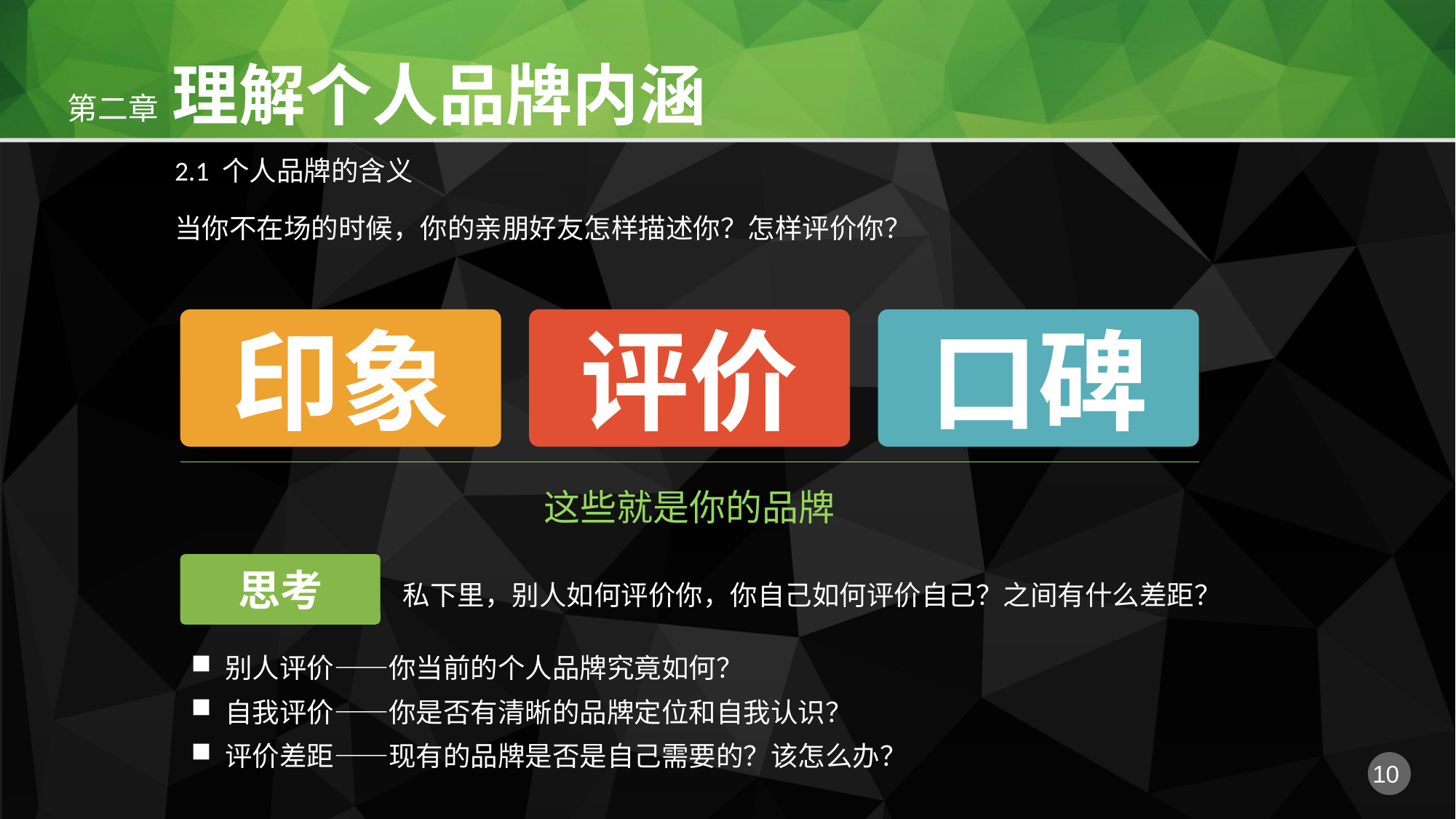

2.1 个人品牌的含义
当你不在场的时候，你的亲朋好友怎样描述你？怎样评价你？
印象
评价
口碑
这些就是你的品牌
思考
私下里，别人如何评价你，你自己如何评价自己？之间有什么差距？
别人评价——你当前的个人品牌究竟如何？
自我评价——你是否有清晰的品牌定位和自我认识？
评价差距——现有的品牌是否是自己需要的？该怎么办？